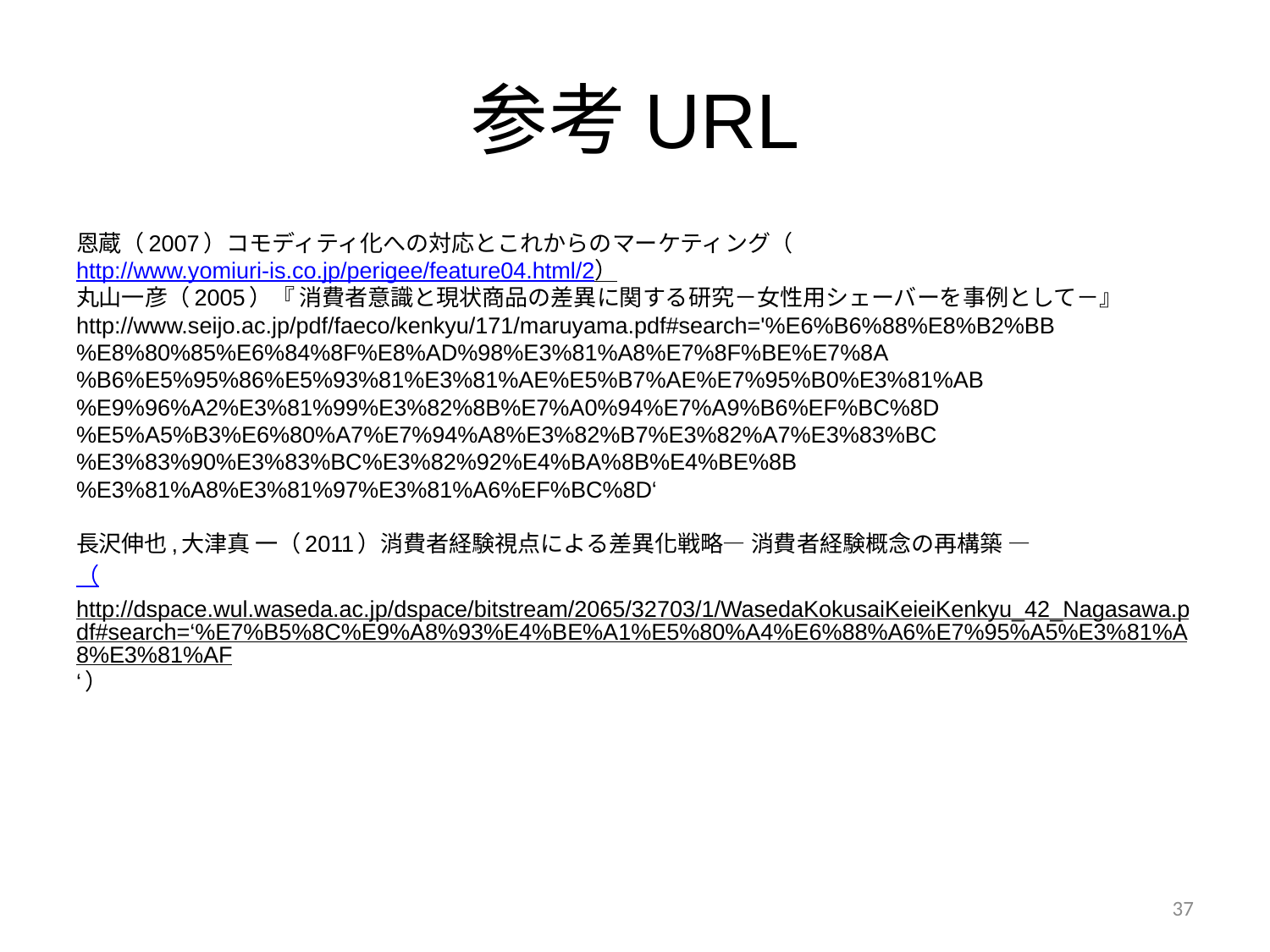

# 参考URL
恩蔵（2007）コモディティ化への対応とこれからのマーケティング（http://www.yomiuri-is.co.jp/perigee/feature04.html/2）
丸山一彦（2005）『 消費者意識と現状商品の差異に関する研究－女性用シェーバーを事例として－』
http://www.seijo.ac.jp/pdf/faeco/kenkyu/171/maruyama.pdf#search='%E6%B6%88%E8%B2%BB%E8%80%85%E6%84%8F%E8%AD%98%E3%81%A8%E7%8F%BE%E7%8A%B6%E5%95%86%E5%93%81%E3%81%AE%E5%B7%AE%E7%95%B0%E3%81%AB%E9%96%A2%E3%81%99%E3%82%8B%E7%A0%94%E7%A9%B6%EF%BC%8D%E5%A5%B3%E6%80%A7%E7%94%A8%E3%82%B7%E3%82%A7%E3%83%BC%E3%83%90%E3%83%BC%E3%82%92%E4%BA%8B%E4%BE%8B%E3%81%A8%E3%81%97%E3%81%A6%EF%BC%8D‘

長沢伸也,大津真 一（2011）消費者経験視点による差異化戦略― 消費者経験概念の再構築 ―
（http://dspace.wul.waseda.ac.jp/dspace/bitstream/2065/32703/1/WasedaKokusaiKeieiKenkyu_42_Nagasawa.pdf#search=‘%E7%B5%8C%E9%A8%93%E4%BE%A1%E5%80%A4%E6%88%A6%E7%95%A5%E3%81%A8%E3%81%AF‘）
37